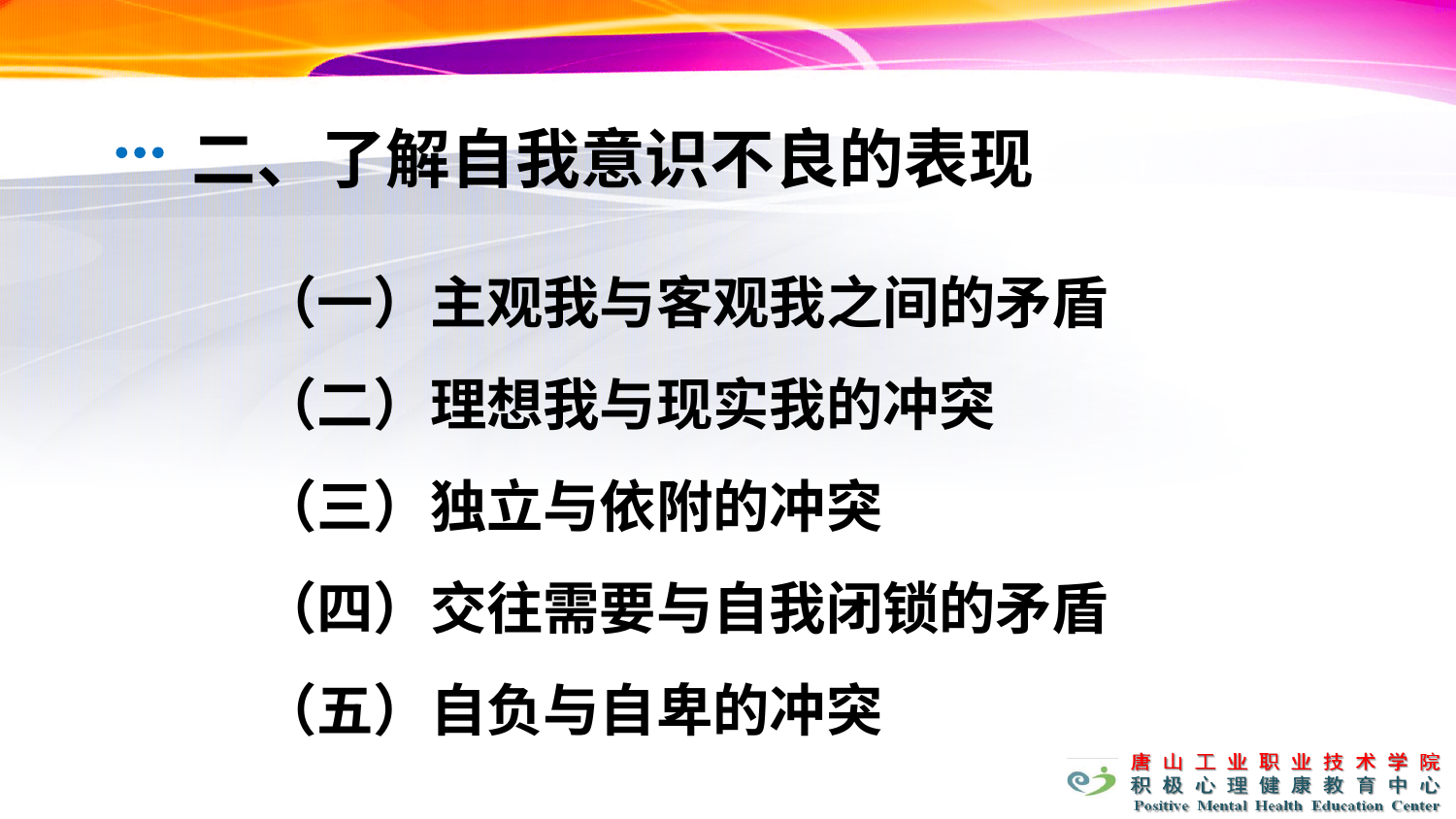

二、了解自我意识不良的表现

（一）主观我与客观我之间的矛盾
（二）理想我与现实我的冲突
（三）独立与依附的冲突
（四）交往需要与自我闭锁的矛盾
（五）自负与自卑的冲突